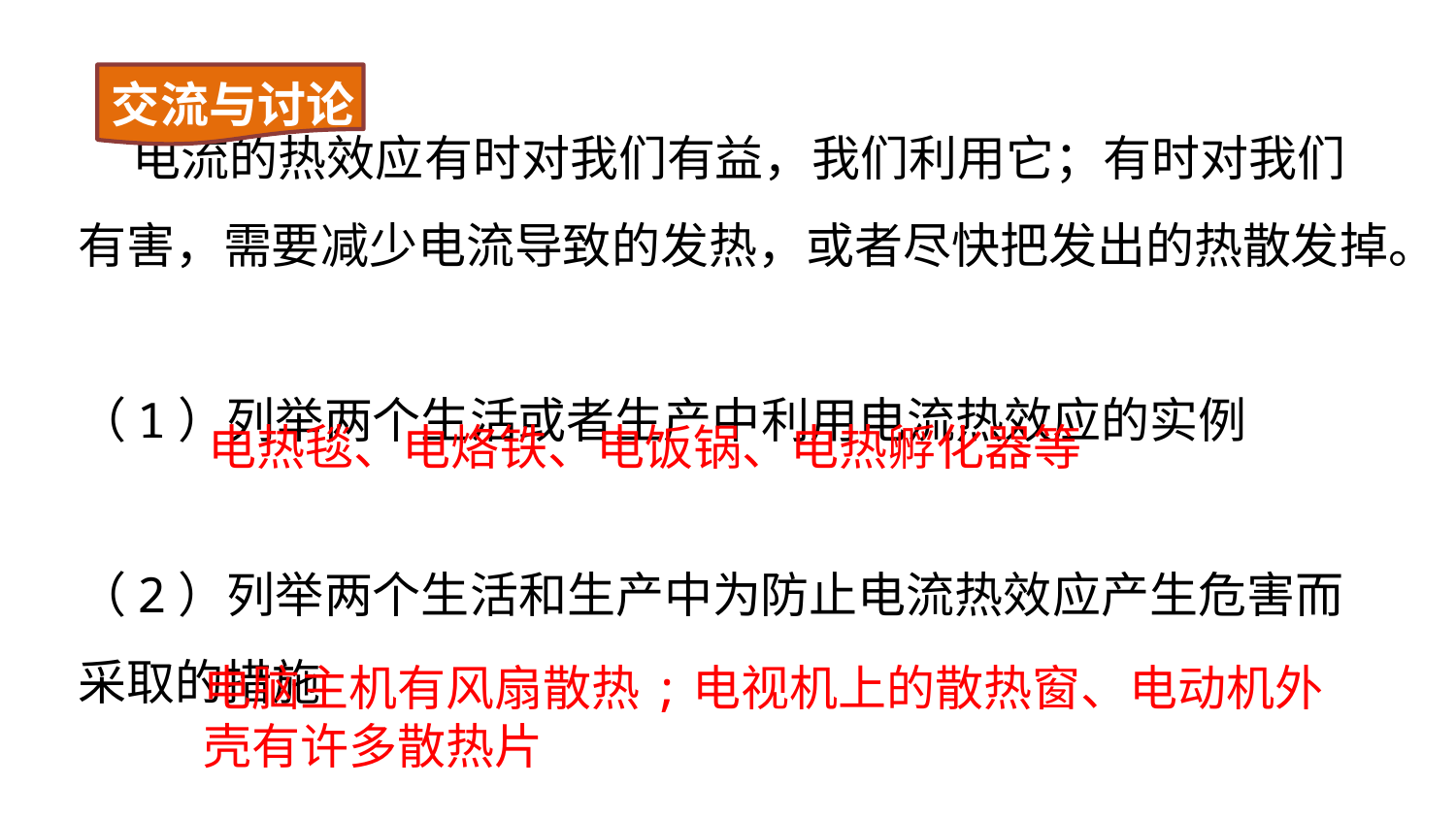

交流与讨论
# 电流的热效应有时对我们有益，我们利用它；有时对我们有害，需要减少电流导致的发热，或者尽快把发出的热散发掉。 （1）列举两个生活或者生产中利用电流热效应的实例 （2）列举两个生活和生产中为防止电流热效应产生危害而采取的措施
电热毯、电烙铁、电饭锅、电热孵化器等

电脑主机有风扇散热;电视机上的散热窗、电动机外壳有许多散热片